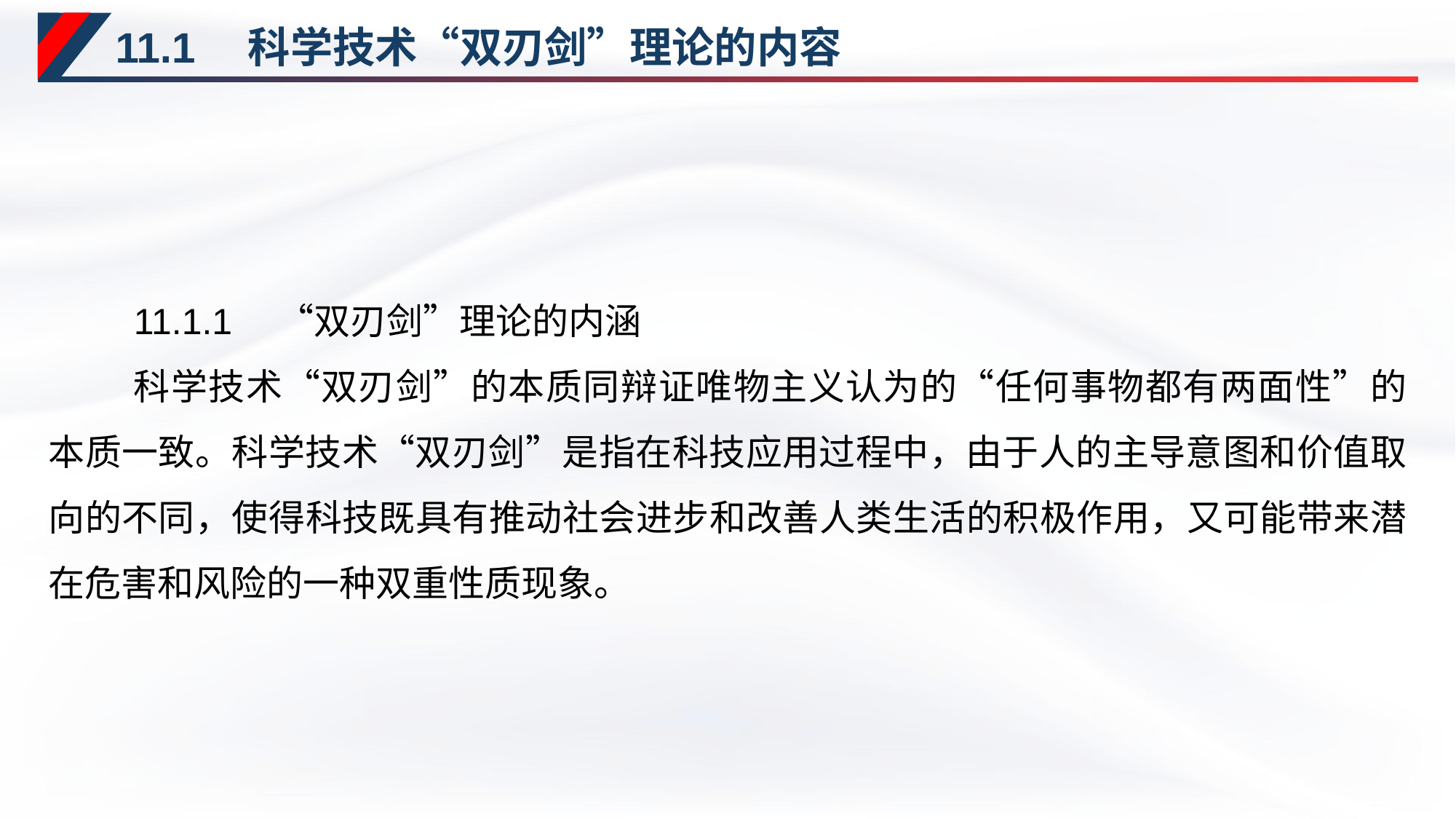

# ‌11.1　科学技术“双刃剑”理论的内容
11.1.1　“双刃剑”理论的内涵
科学技术“双刃剑”的本质同辩证唯物主义认为的“任何事物都有两面性”的本质一致。科学技术“双刃剑”是指在科技应用过程中，由于人的主导意图和价值取向的不同，使得科技既具有推动社会进步和改善人类生活的积极作用，又可能带来潜在危害和风险的一种双重性质现象。